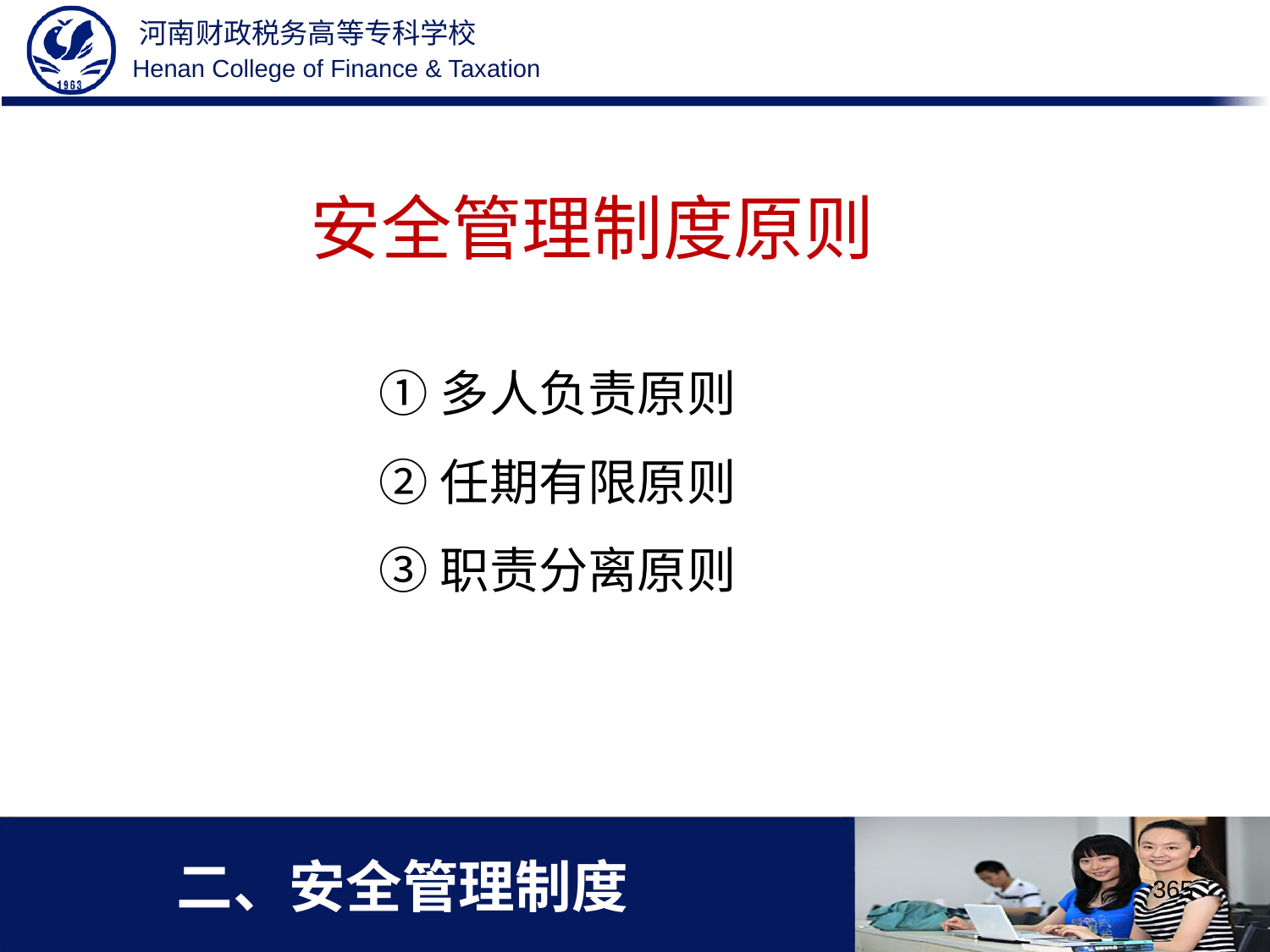

安全管理制度原则
①多人负责原则
②任期有限原则
③职责分离原则
# 二、安全管理制度
365